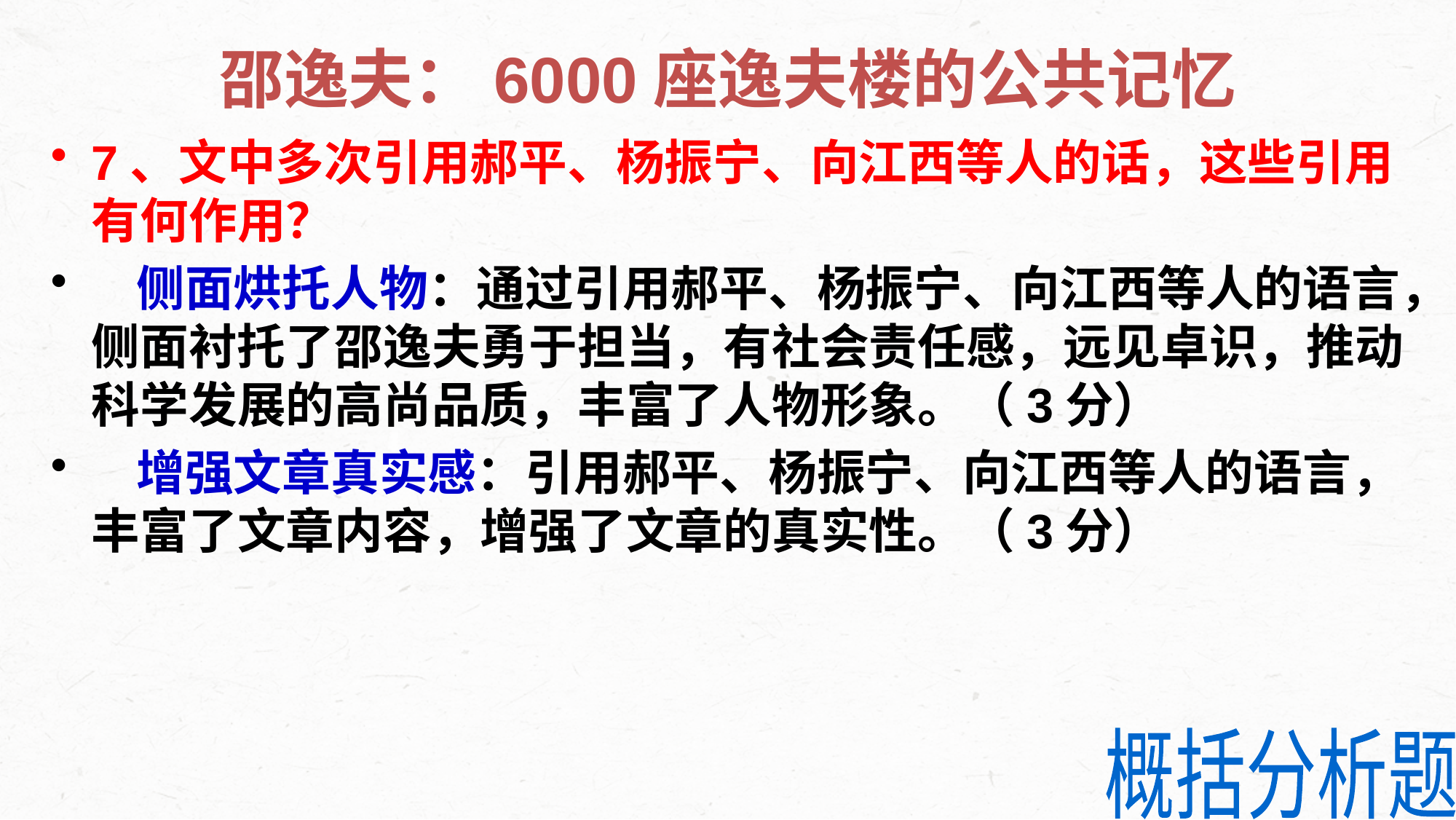

# 邵逸夫：6000座逸夫楼的公共记忆
7、文中多次引用郝平、杨振宁、向江西等人的话，这些引用有何作用？
   侧面烘托人物：通过引用郝平、杨振宁、向江西等人的语言，侧面衬托了邵逸夫勇于担当，有社会责任感，远见卓识，推动科学发展的高尚品质，丰富了人物形象。（3分）
   增强文章真实感：引用郝平、杨振宁、向江西等人的语言，丰富了文章内容，增强了文章的真实性。（3分）
概括分析题